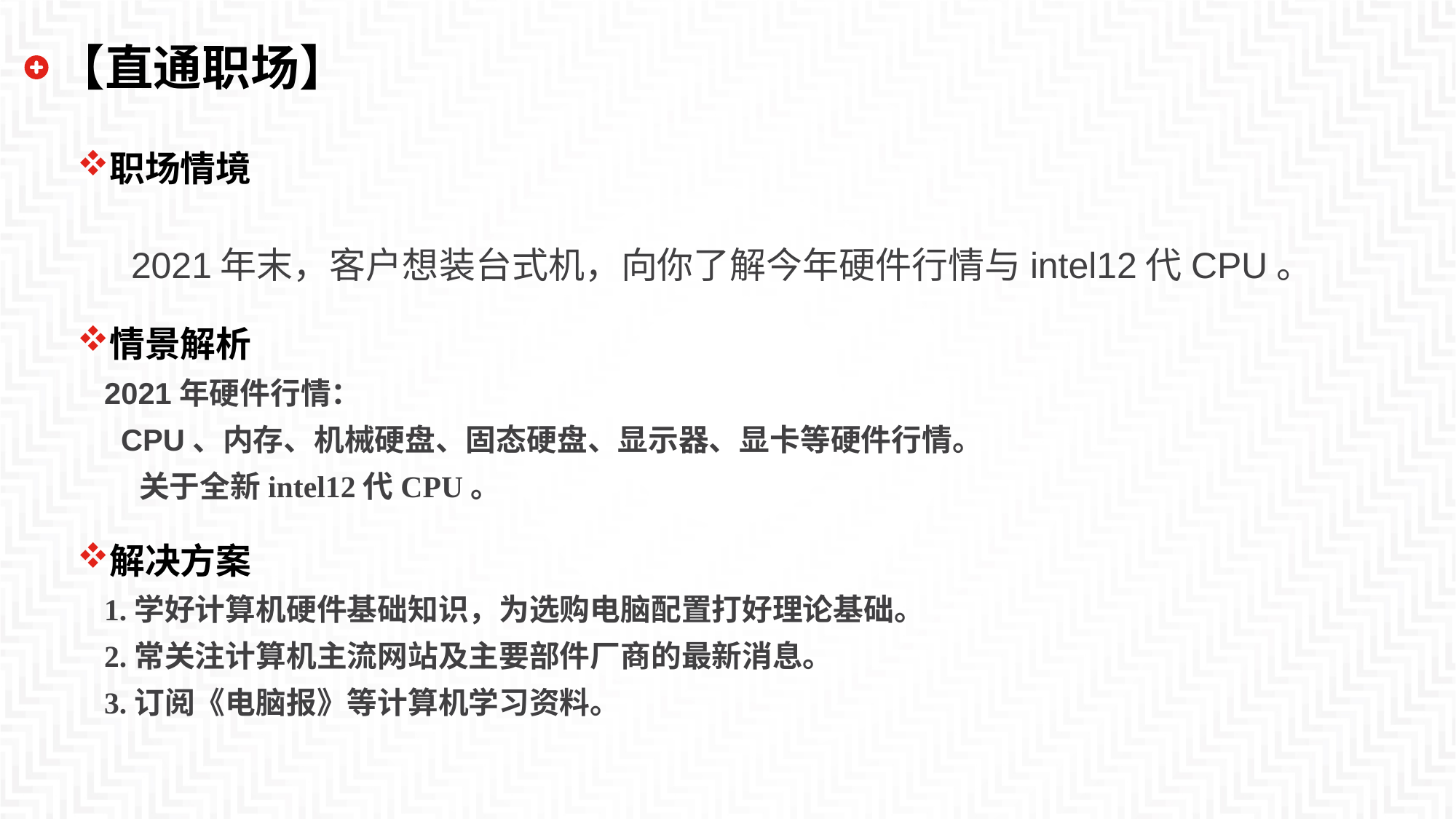

# 【直通职场】

职场情境
    2021年末，客户想装台式机，向你了解今年硬件行情与intel12代CPU。
情景解析
2021年硬件行情：
  CPU、内存、机械硬盘、固态硬盘、显示器、显卡等硬件行情。
    关于全新intel12代CPU。
解决方案
1.学好计算机硬件基础知识，为选购电脑配置打好理论基础。
2.常关注计算机主流网站及主要部件厂商的最新消息。
3.订阅《电脑报》等计算机学习资料。